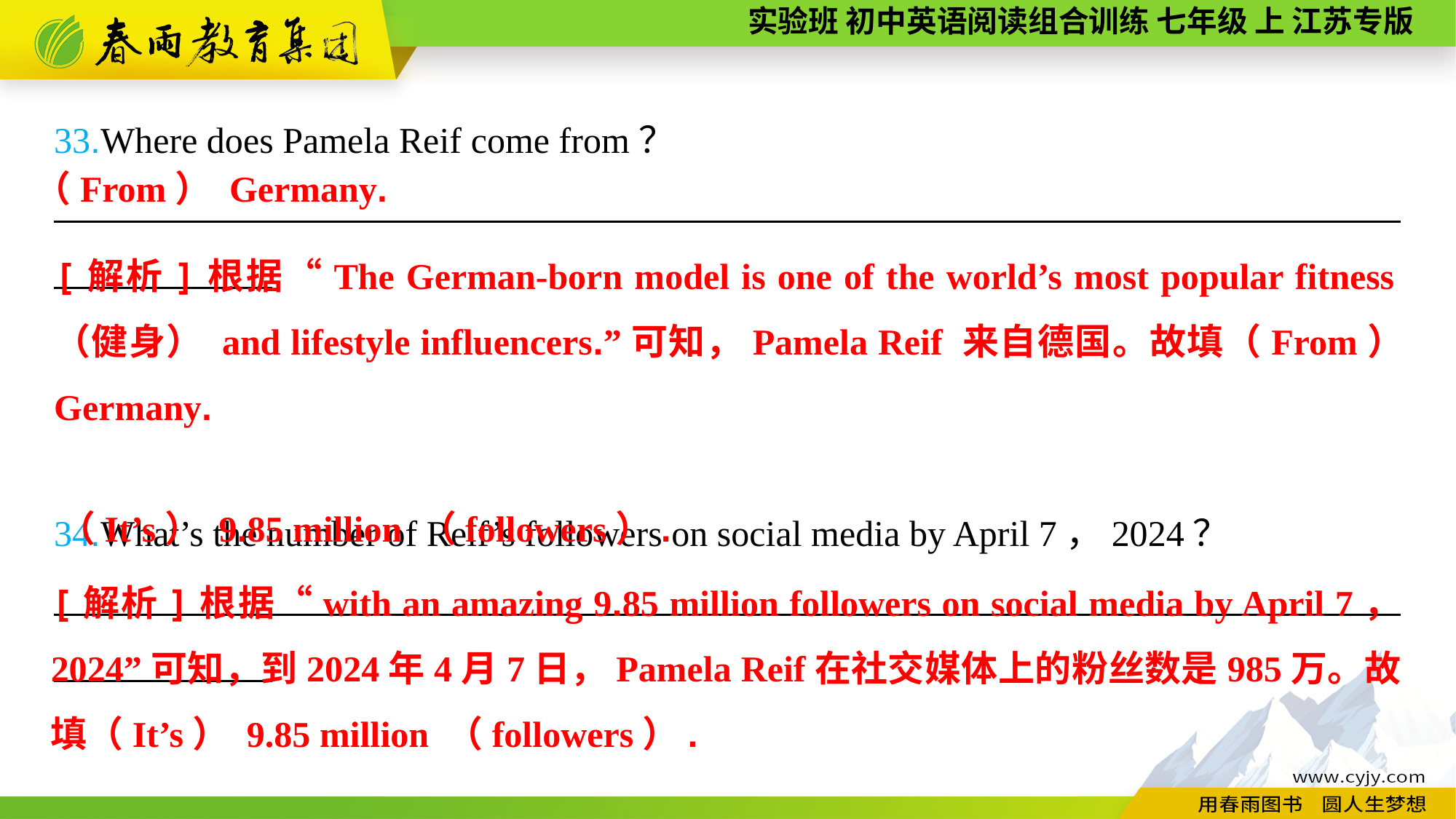

33.Where does Pamela Reif come from？
__________________________________________________________________________

34.What’s the number of Reif’s followers on social media by April 7，2024？
__________________________________________________________________________
（From） Germany.
[解析]根据“The German-born model is one of the world’s most popular fitness（健身） and lifestyle influencers.”可知，Pamela Reif 来自德国。故填（From） Germany.
（It’s） 9.85 million （followers）.
[解析]根据“with an amazing 9.85 million followers on social media by April 7， 2024”可知，到2024年4月7日，Pamela Reif在社交媒体上的粉丝数是985万。故填（It’s） 9.85 million （followers）.